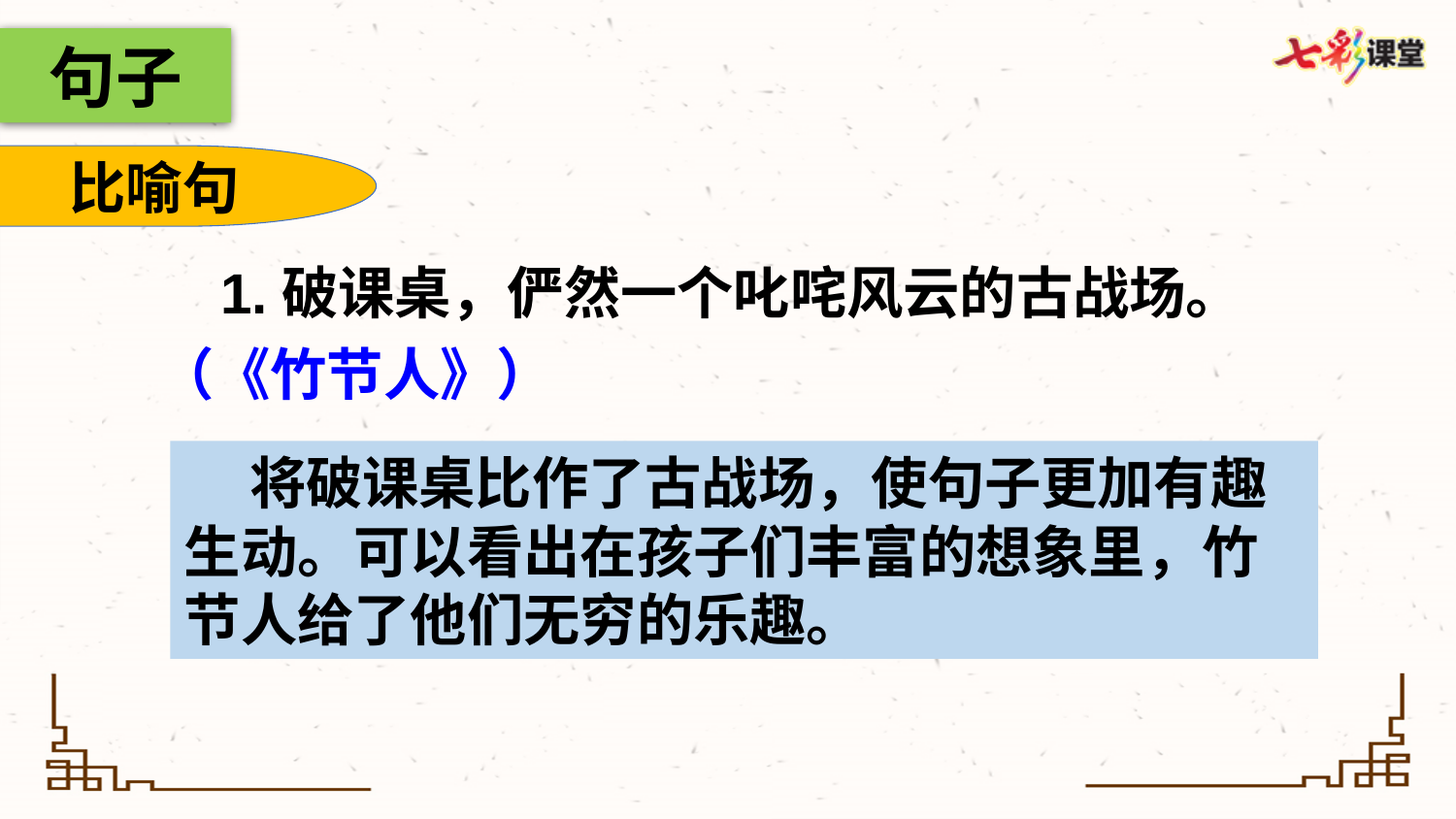

句子

比喻句
    1.破课桌，俨然一个叱咤风云的古战场。（《竹节人》）
    将破课桌比作了古战场，使句子更加有趣生动。可以看出在孩子们丰富的想象里，竹节人给了他们无穷的乐趣。